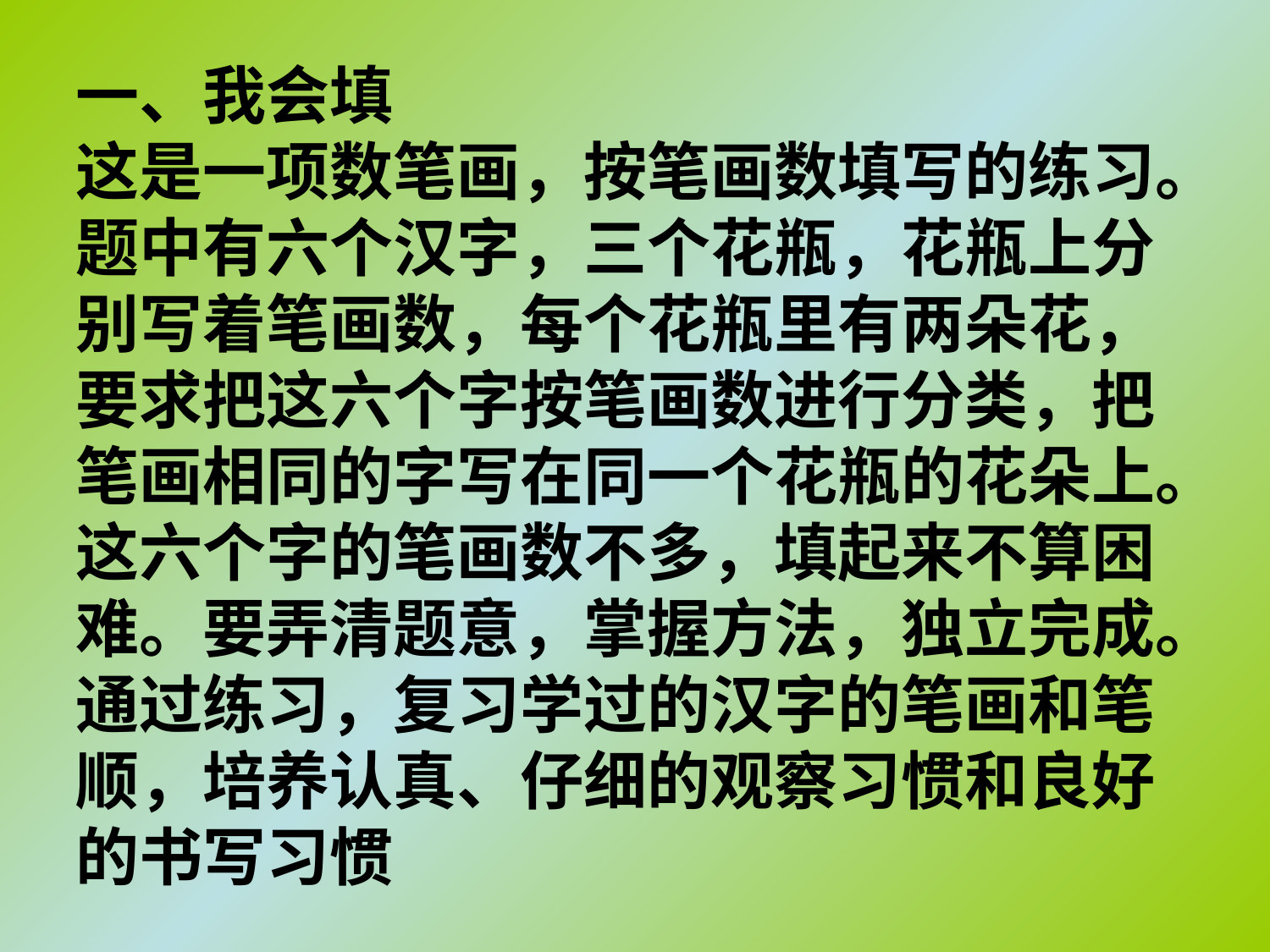

# 一、我会填 这是一项数笔画，按笔画数填写的练习。题中有六个汉字，三个花瓶，花瓶上分别写着笔画数，每个花瓶里有两朵花，要求把这六个字按笔画数进行分类，把笔画相同的字写在同一个花瓶的花朵上。这六个字的笔画数不多，填起来不算困难。要弄清题意，掌握方法，独立完成。通过练习，复习学过的汉字的笔画和笔顺，培养认真、仔细的观察习惯和良好的书写习惯